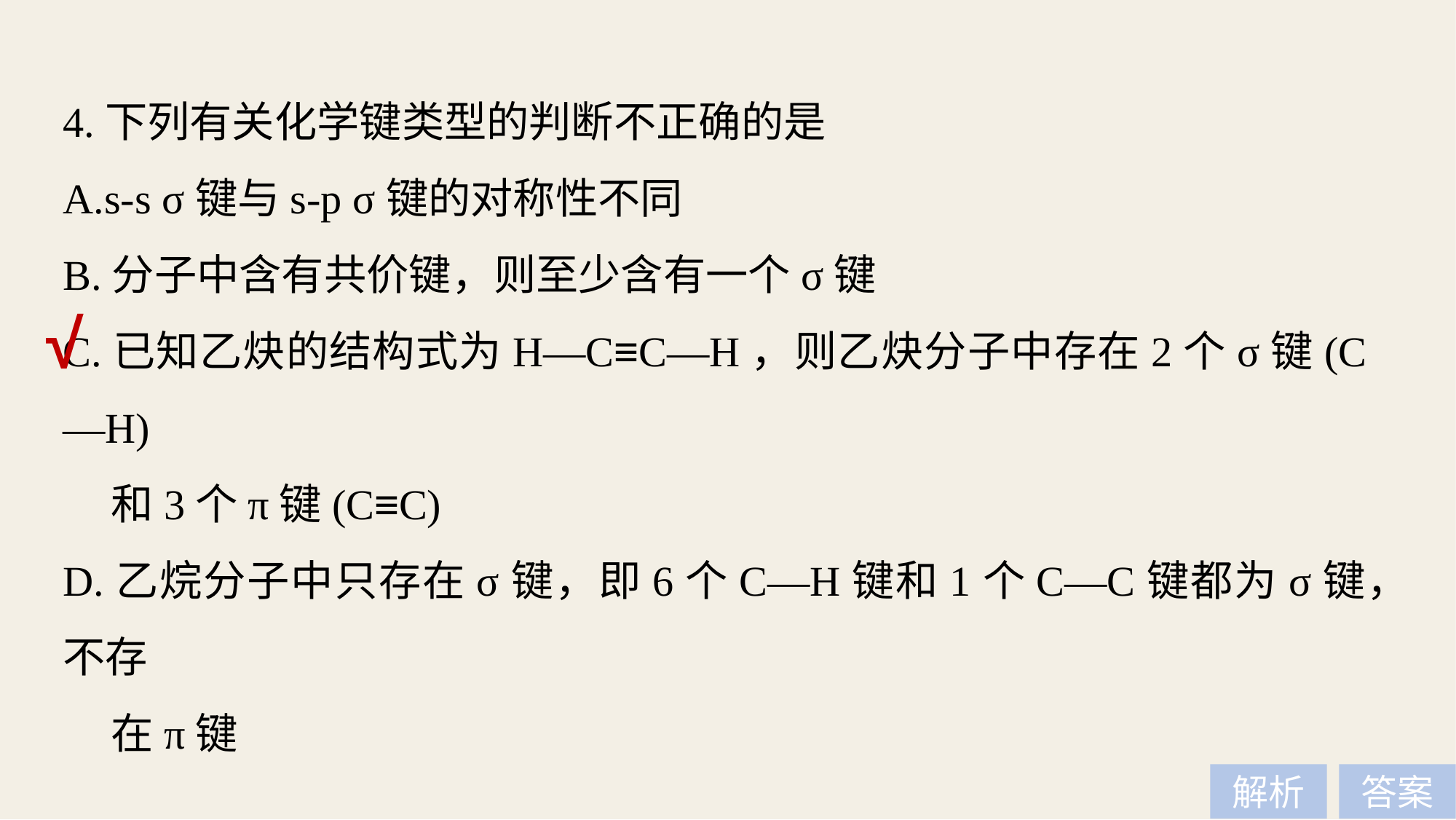

4.下列有关化学键类型的判断不正确的是
A.s-­s σ键与s­-p σ键的对称性不同
B.分子中含有共价键，则至少含有一个σ键
C.已知乙炔的结构式为H—C≡C—H，则乙炔分子中存在2个σ键(C—H)
    和3个π键(C≡C)
D.乙烷分子中只存在σ键，即6个C—H键和1个C—C键都为σ键，不存
    在π键
√
解析
答案